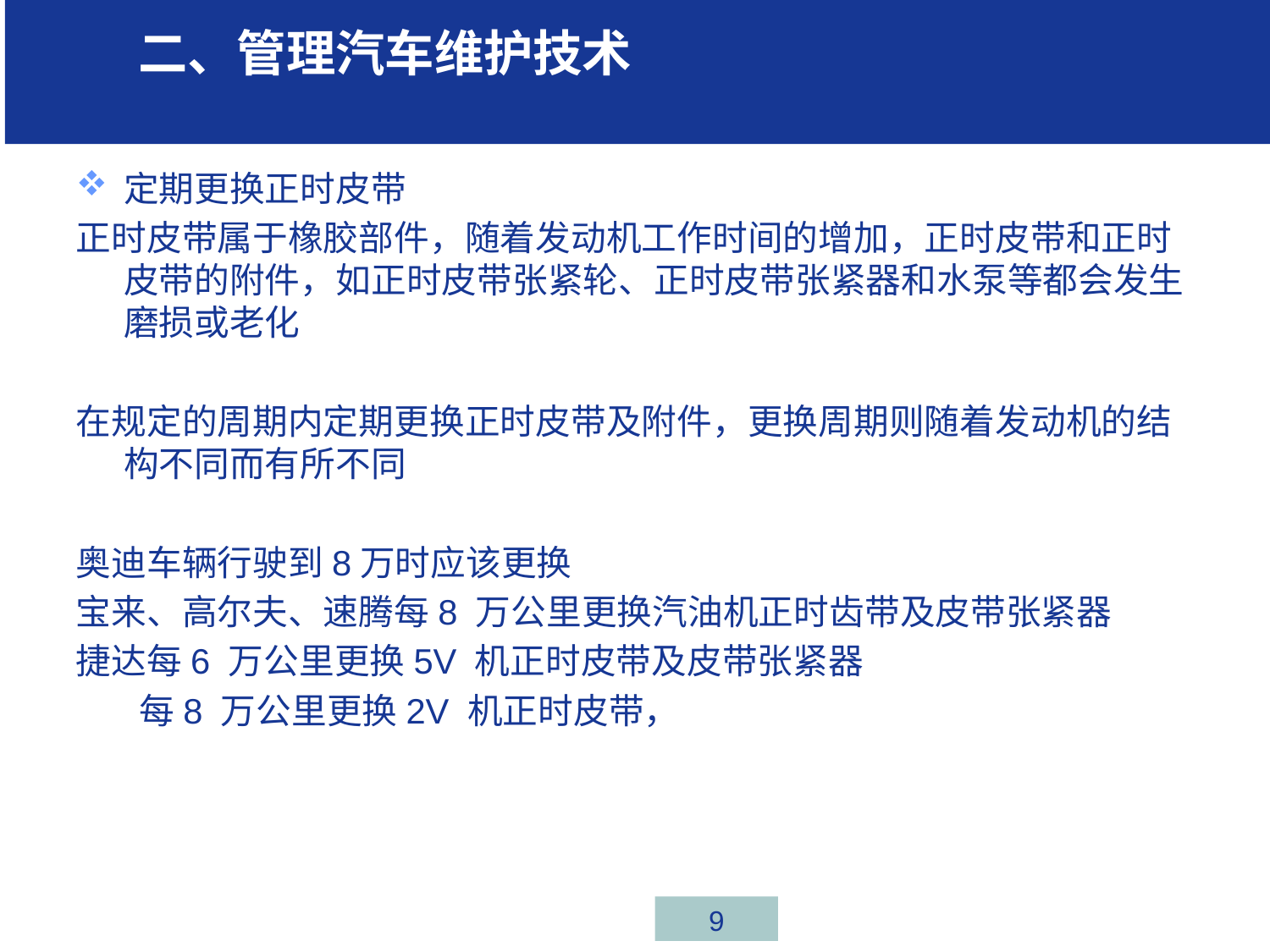

学习  二、管理汽车维护技术任务一、汽车行业介绍
定期更换正时皮带
正时皮带属于橡胶部件，随着发动机工作时间的增加，正时皮带和正时皮带的附件，如正时皮带张紧轮、正时皮带张紧器和水泵等都会发生磨损或老化

在规定的周期内定期更换正时皮带及附件，更换周期则随着发动机的结构不同而有所不同

奥迪车辆行驶到8万时应该更换
宝来、高尔夫、速腾每8 万公里更换汽油机正时齿带及皮带张紧器
捷达每6 万公里更换5V 机正时皮带及皮带张紧器
       每8 万公里更换2V 机正时皮带，
# 汽车保养的类型
9